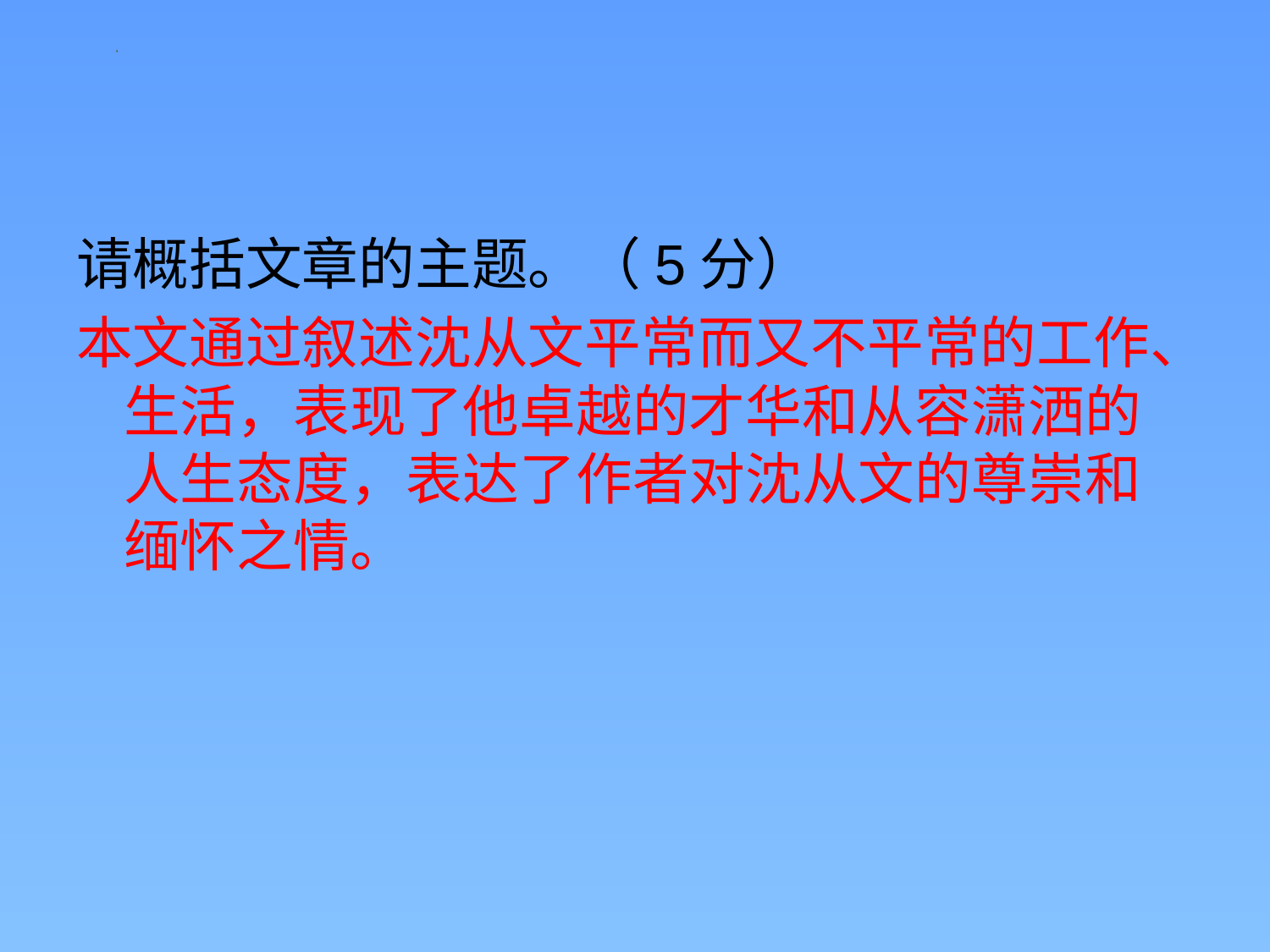

#
请概括文章的主题。（5分）
本文通过叙述沈从文平常而又不平常的工作、生活，表现了他卓越的才华和从容潇洒的人生态度，表达了作者对沈从文的尊崇和缅怀之情。